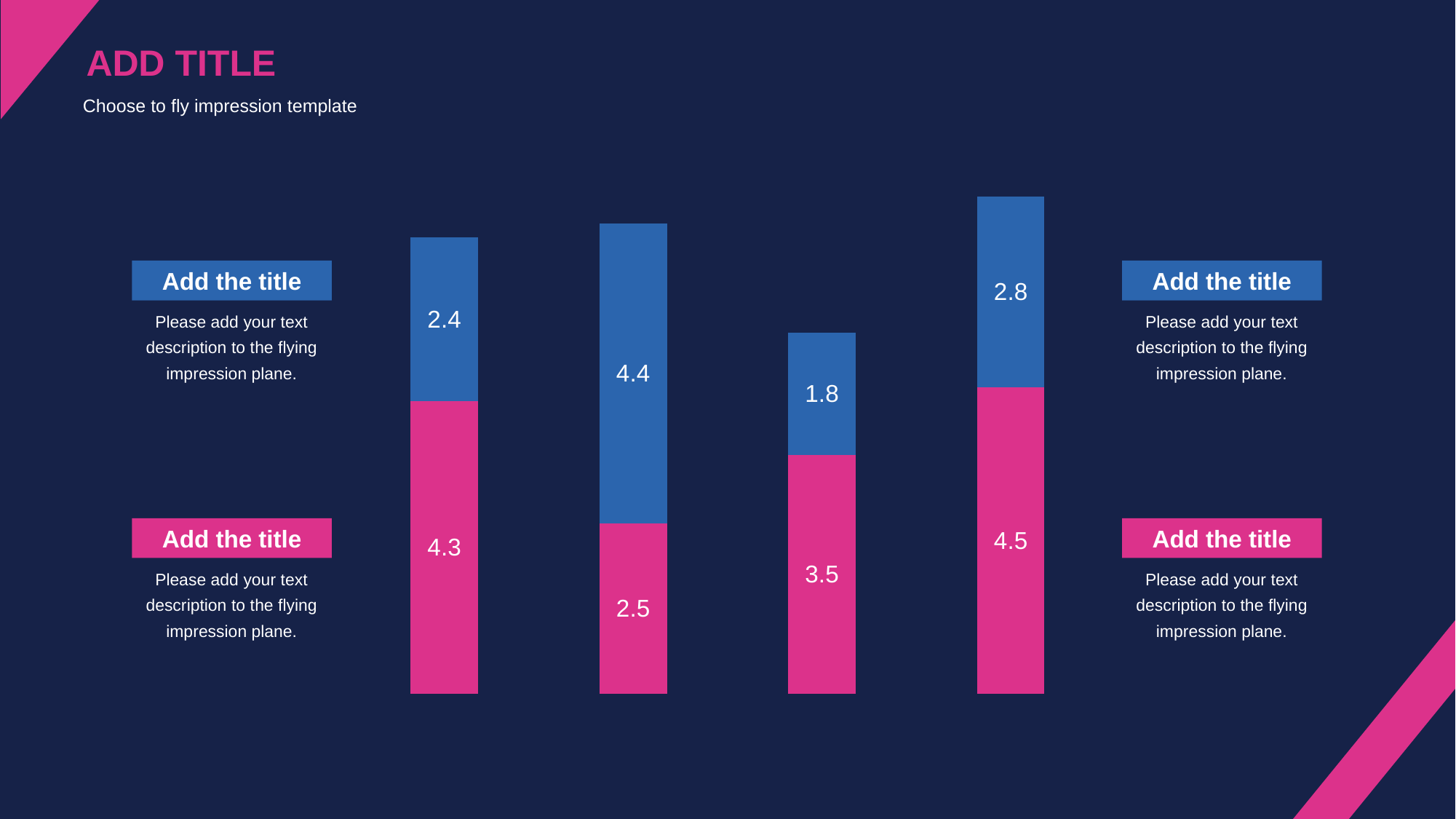

ADD TITLE
Choose to fly impression template

### Chart

| Category | 系列 1 | 系列 2 |
|---|---|---|
| 1 | 4.3 | 2.4 |
| 2 | 2.5 | 4.4 |
| 3 | 3.5 | 1.8 |
| 4 | 4.5 | 2.8 |
Add the title
Please add your text description to the flying impression plane.
Add the title
Please add your text description to the flying impression plane.
Add the title
Please add your text description to the flying impression plane.
Add the title
Please add your text description to the flying impression plane.